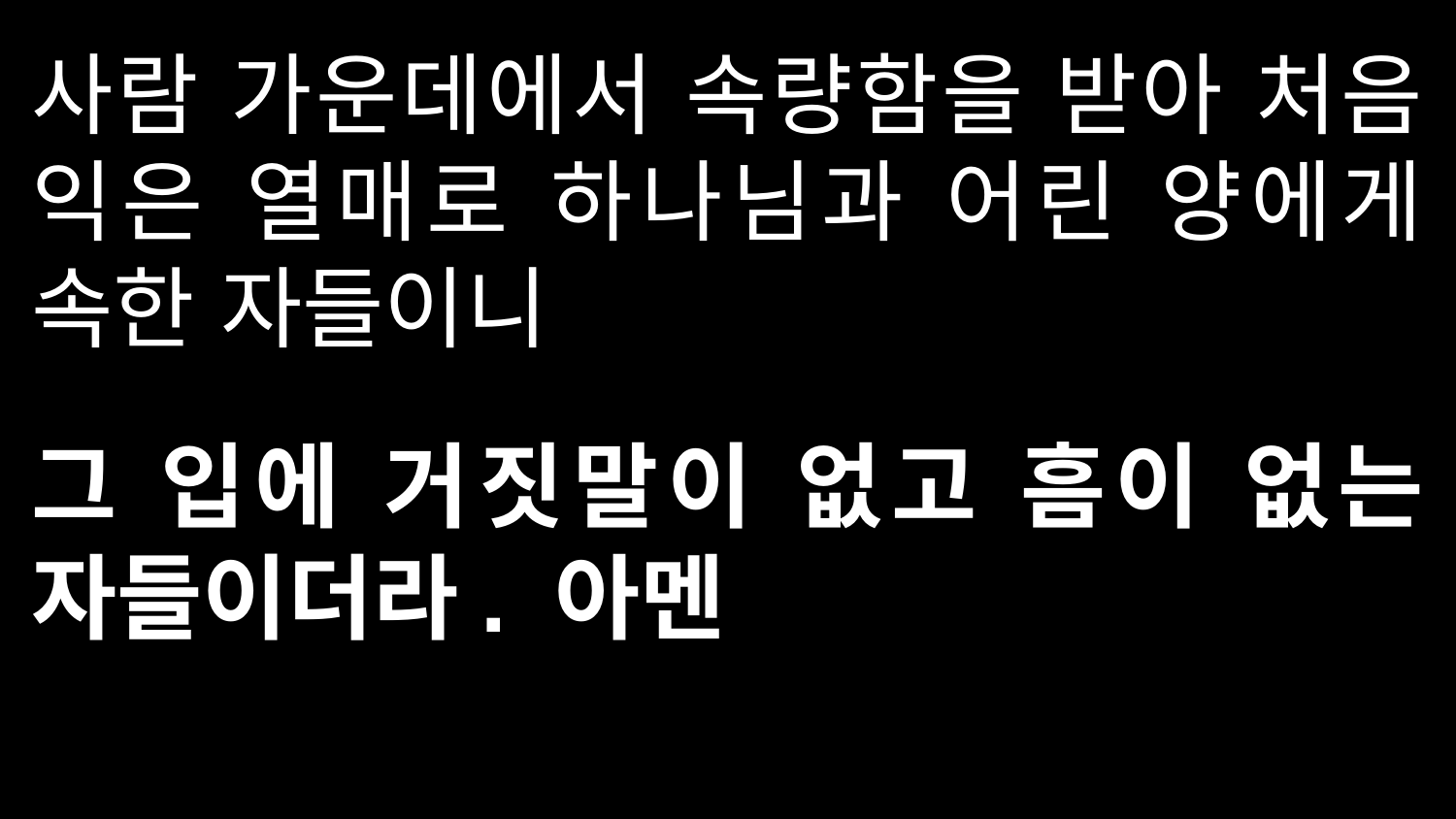

사람 가운데에서 속량함을 받아 처음 익은 열매로 하나님과 어린 양에게 속한 자들이니
그 입에 거짓말이 없고 흠이 없는 자들이더라. 아멘